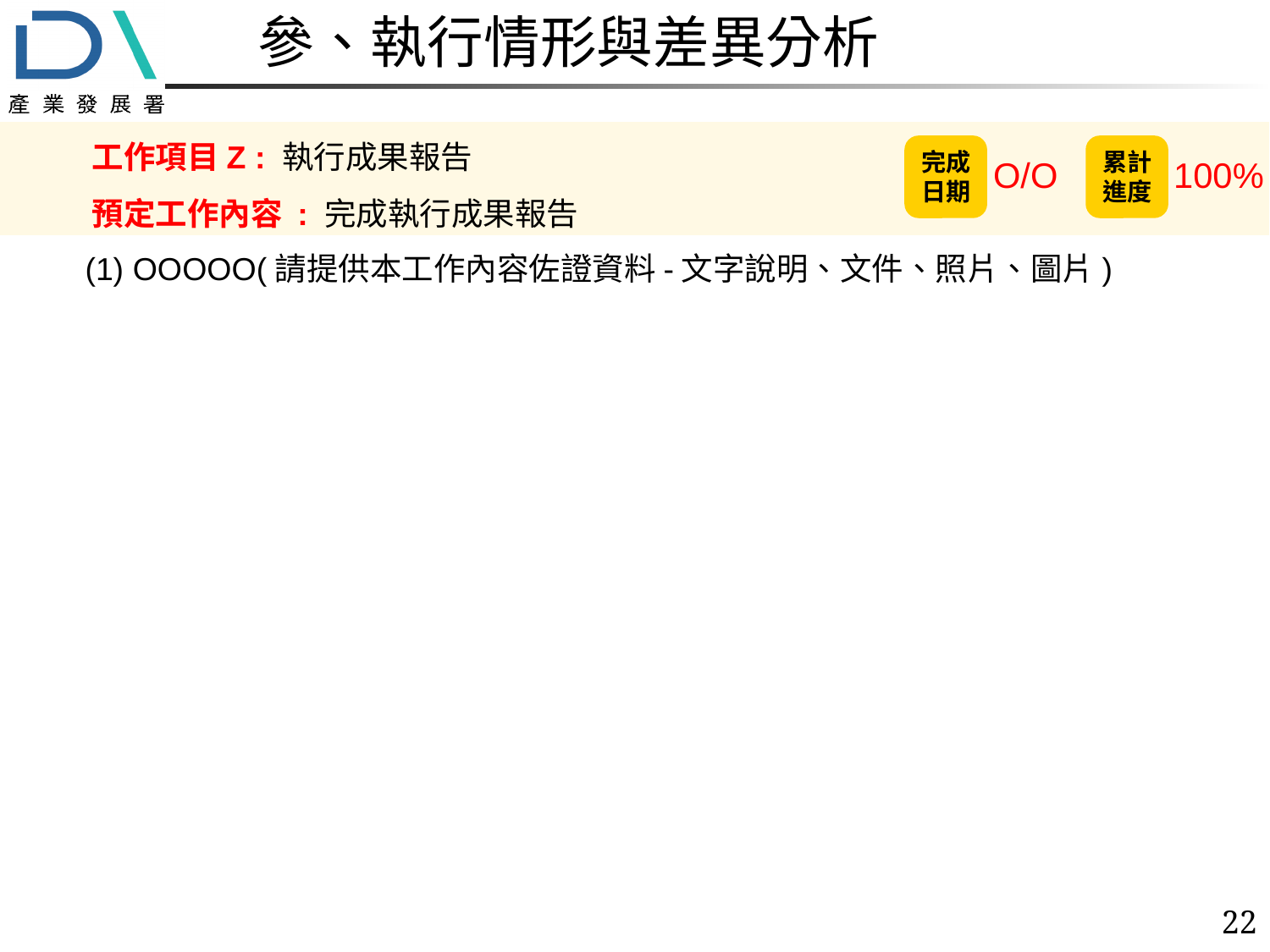

# 參、執行情形與差異分析
工作項目Z : 執行成果報告
預定工作內容 : 完成執行成果報告

完成
日期
累計
進度
O/O
100%
(1) OOOOO(請提供本工作內容佐證資料-文字說明、文件、照片、圖片)
22